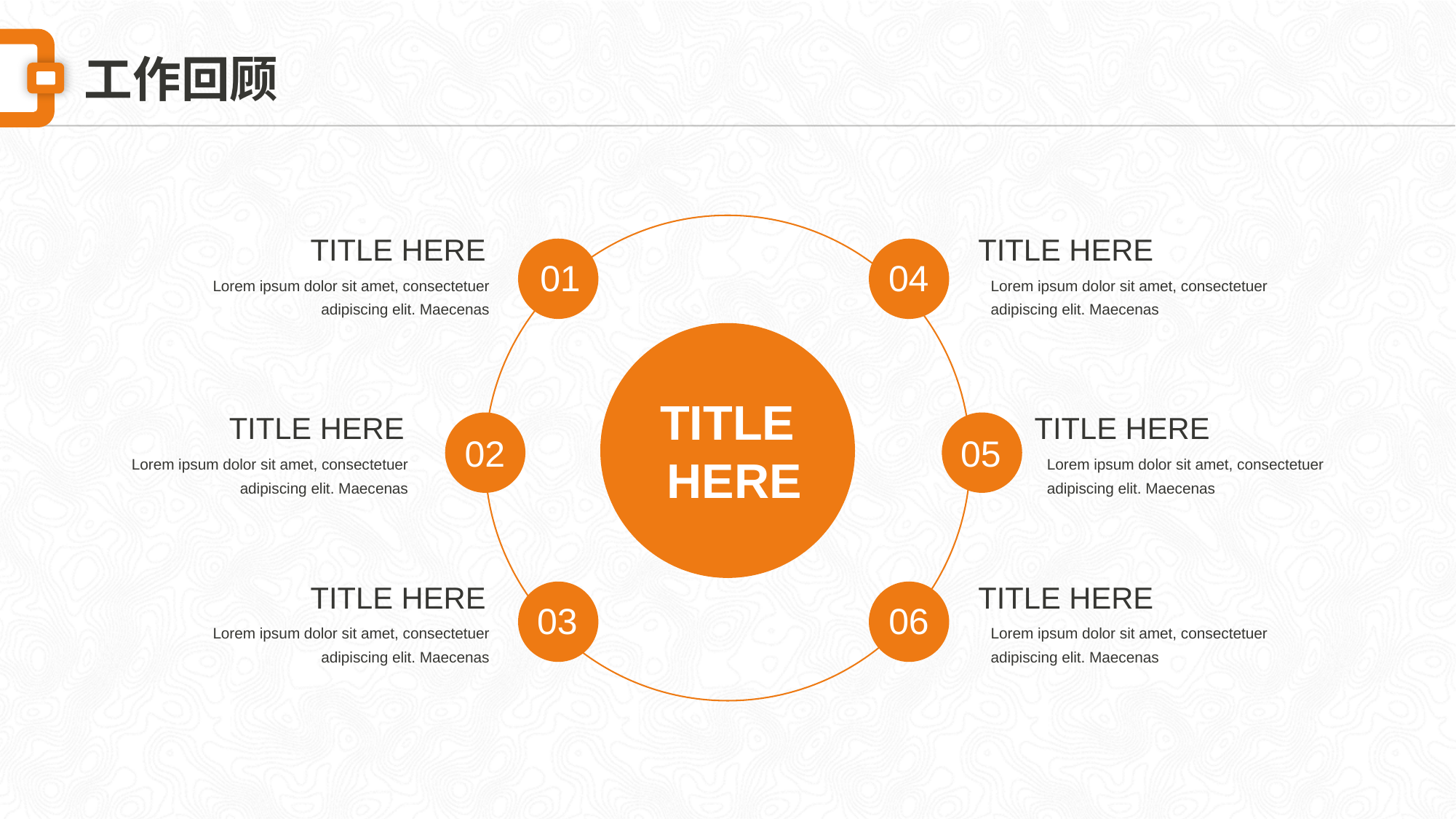

工作回顾

TITLE HERE
Lorem ipsum dolor sit amet, consectetuer adipiscing elit. Maecenas
TITLE HERE
Lorem ipsum dolor sit amet, consectetuer adipiscing elit. Maecenas

01
04

TITLE
 HERE
TITLE HERE
Lorem ipsum dolor sit amet, consectetuer adipiscing elit. Maecenas
TITLE HERE
Lorem ipsum dolor sit amet, consectetuer adipiscing elit. Maecenas
02
05
TITLE HERE
Lorem ipsum dolor sit amet, consectetuer adipiscing elit. Maecenas
TITLE HERE
Lorem ipsum dolor sit amet, consectetuer adipiscing elit. Maecenas
03
06